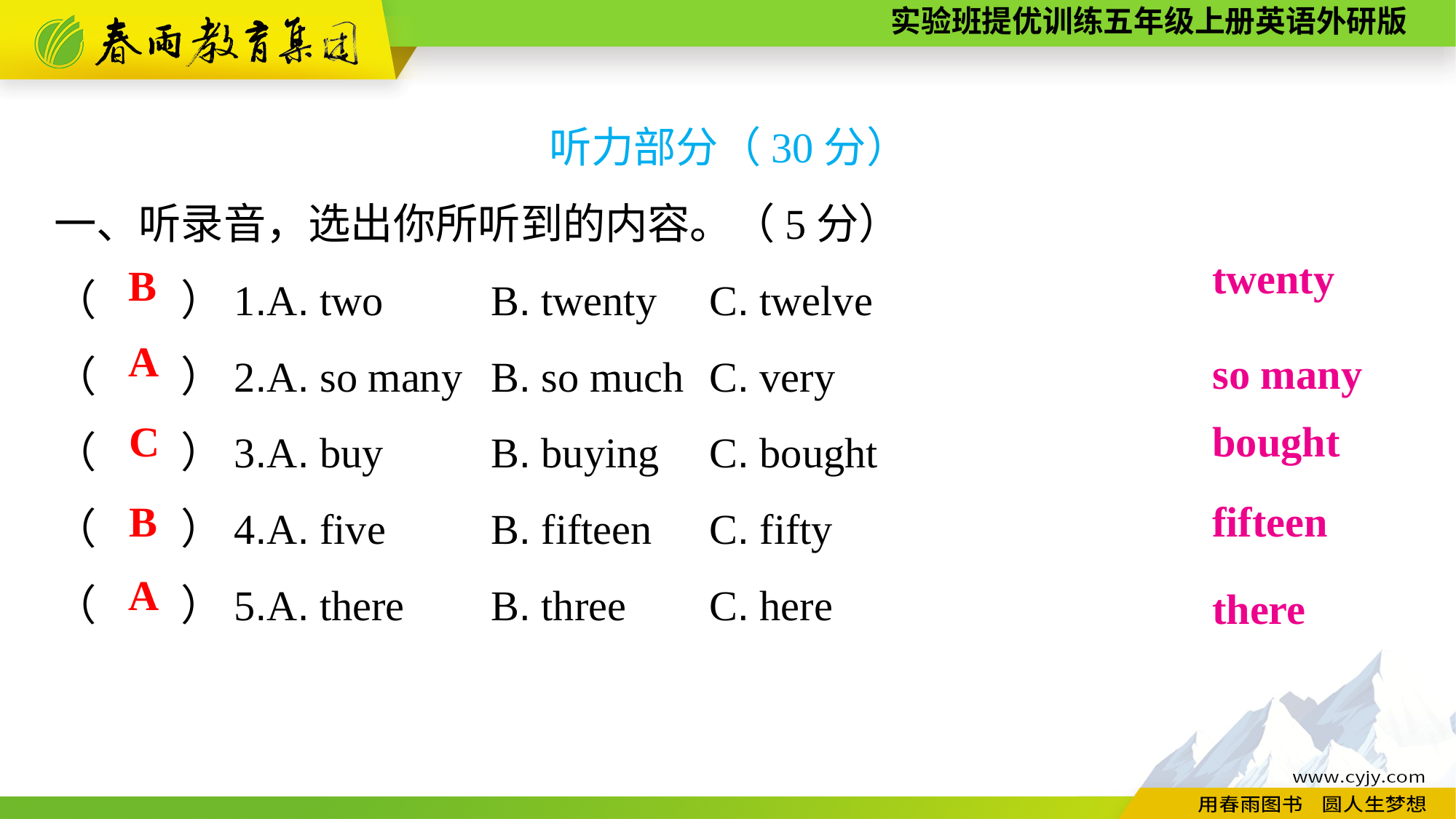

听力部分（30分）
一、听录音，选出你所听到的内容。（5分）
（　　）1.A. two	B. twenty	C. twelve
（　　）2.A. so many	B. so much	C. very
（　　）3.A. buy	B. buying	C. bought
（　　）4.A. five	B. fifteen	C. fifty
（　　）5.A. there	B. three	C. here
twenty
B
so many
A
bought
C
B
fifteen
there
A